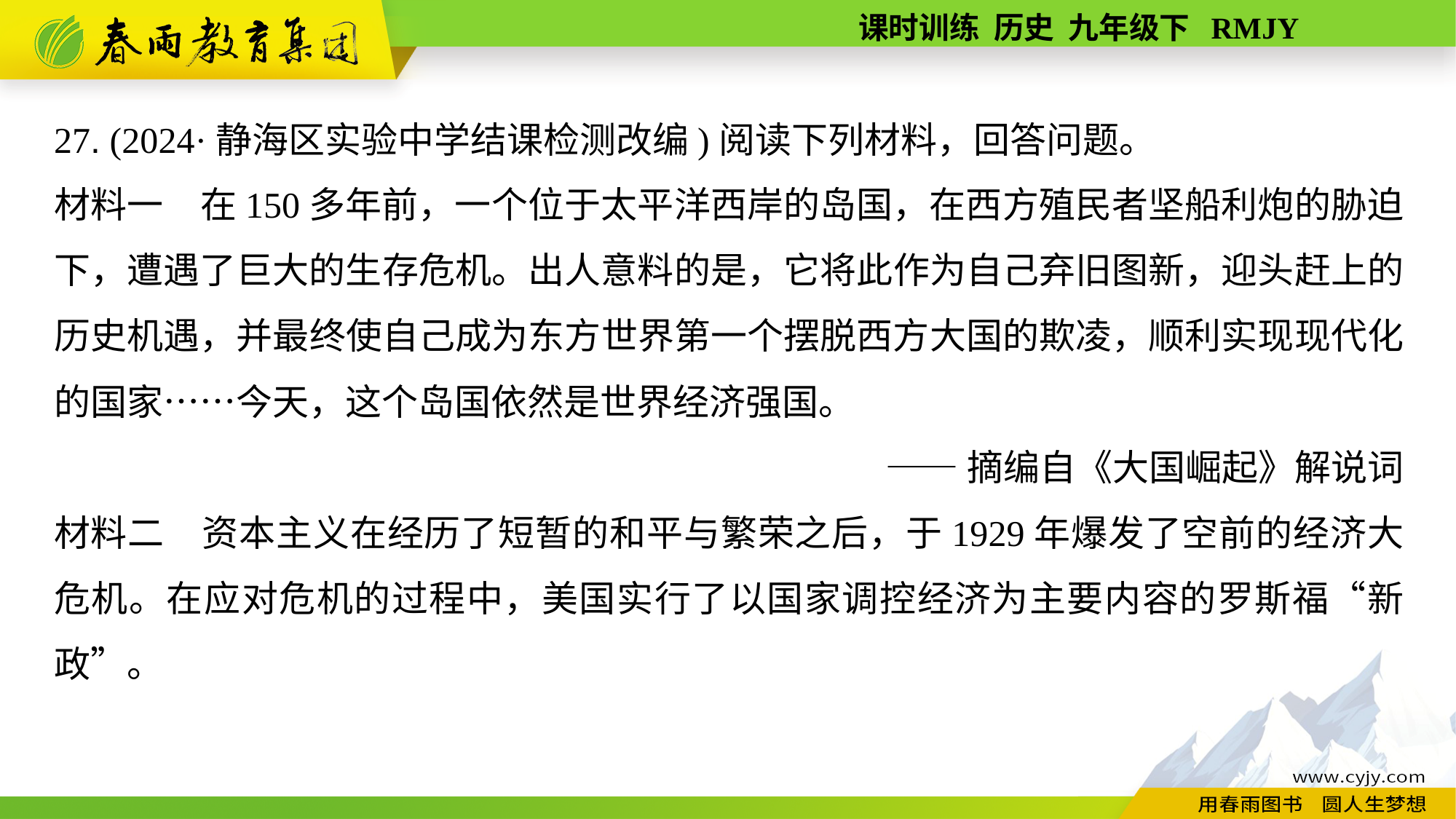

27. (2024·静海区实验中学结课检测改编)阅读下列材料，回答问题。
材料一　在150多年前，一个位于太平洋西岸的岛国，在西方殖民者坚船利炮的胁迫下，遭遇了巨大的生存危机。出人意料的是，它将此作为自己弃旧图新，迎头赶上的历史机遇，并最终使自己成为东方世界第一个摆脱西方大国的欺凌，顺利实现现代化的国家……今天，这个岛国依然是世界经济强国。
——摘编自《大国崛起》解说词
材料二　资本主义在经历了短暂的和平与繁荣之后，于1929年爆发了空前的经济大危机。在应对危机的过程中，美国实行了以国家调控经济为主要内容的罗斯福“新政”。